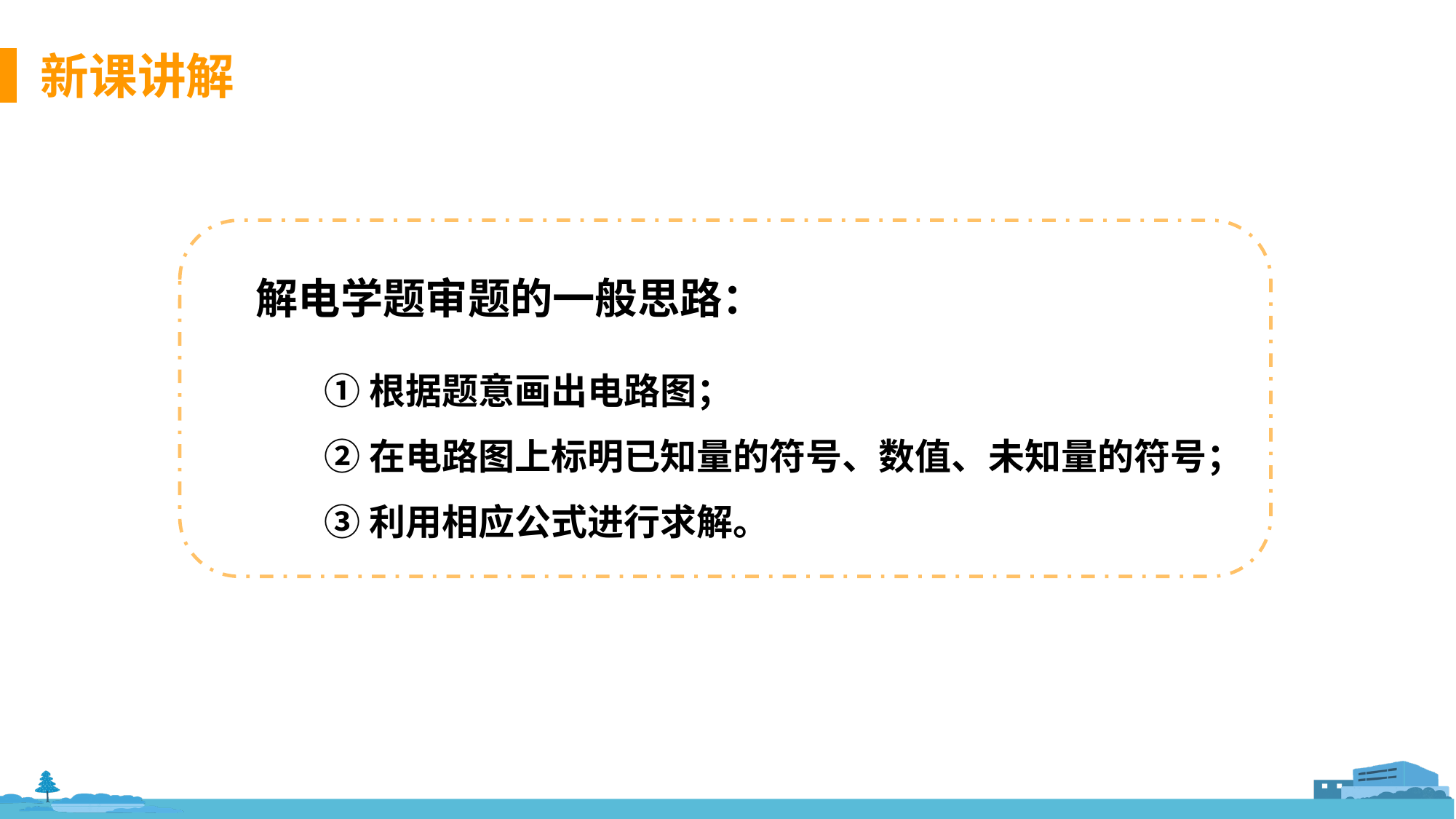

解电学题审题的一般思路：
①根据题意画出电路图；
②在电路图上标明已知量的符号、数值、未知量的符号；
③利用相应公式进行求解。